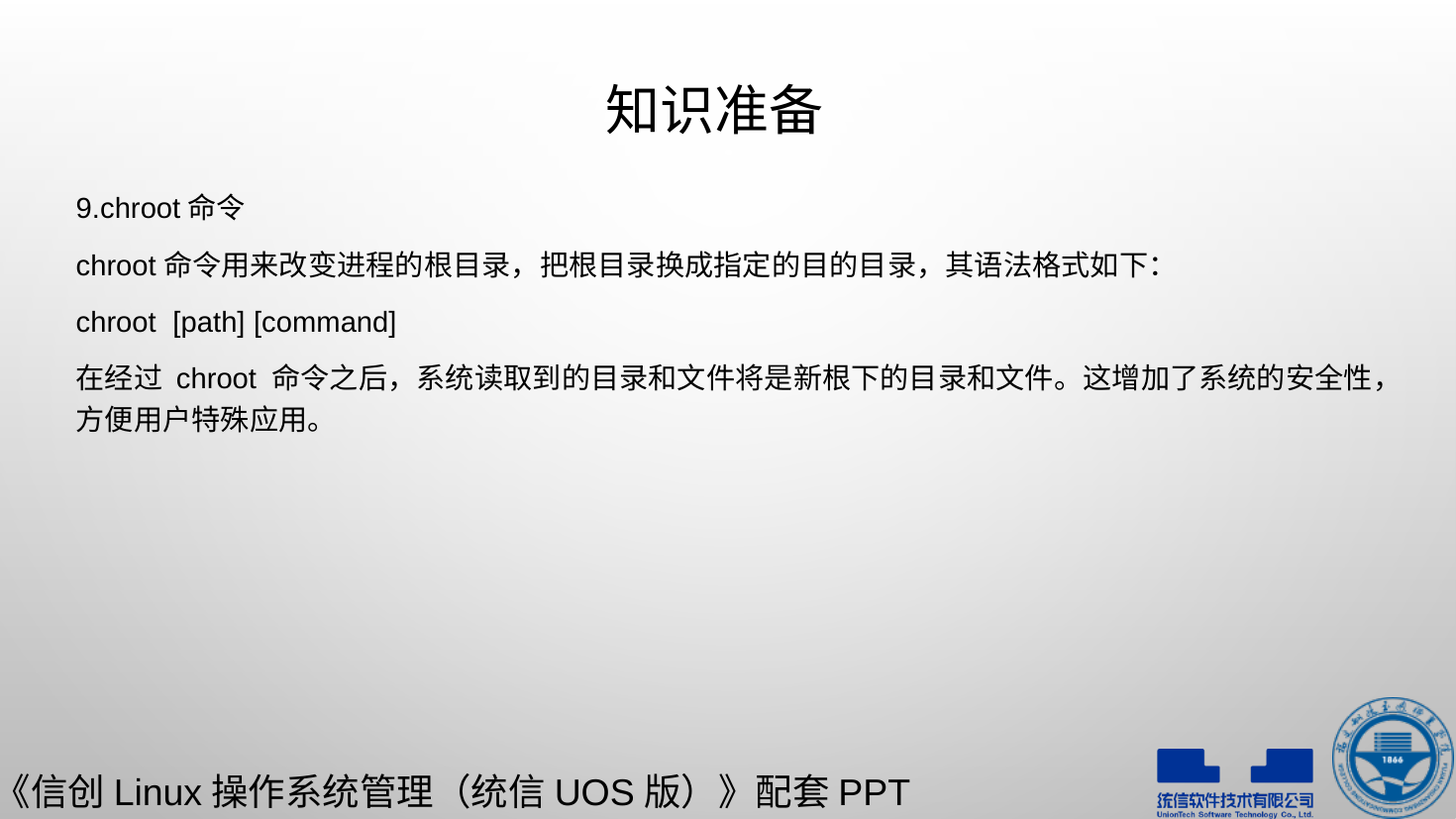

# 知识准备
9.chroot命令
chroot命令用来改变进程的根目录，把根目录换成指定的目的目录，其语法格式如下：
chroot  [path] [command]
在经过 chroot 命令之后，系统读取到的目录和文件将是新根下的目录和文件。这增加了系统的安全性，方便用户特殊应用。